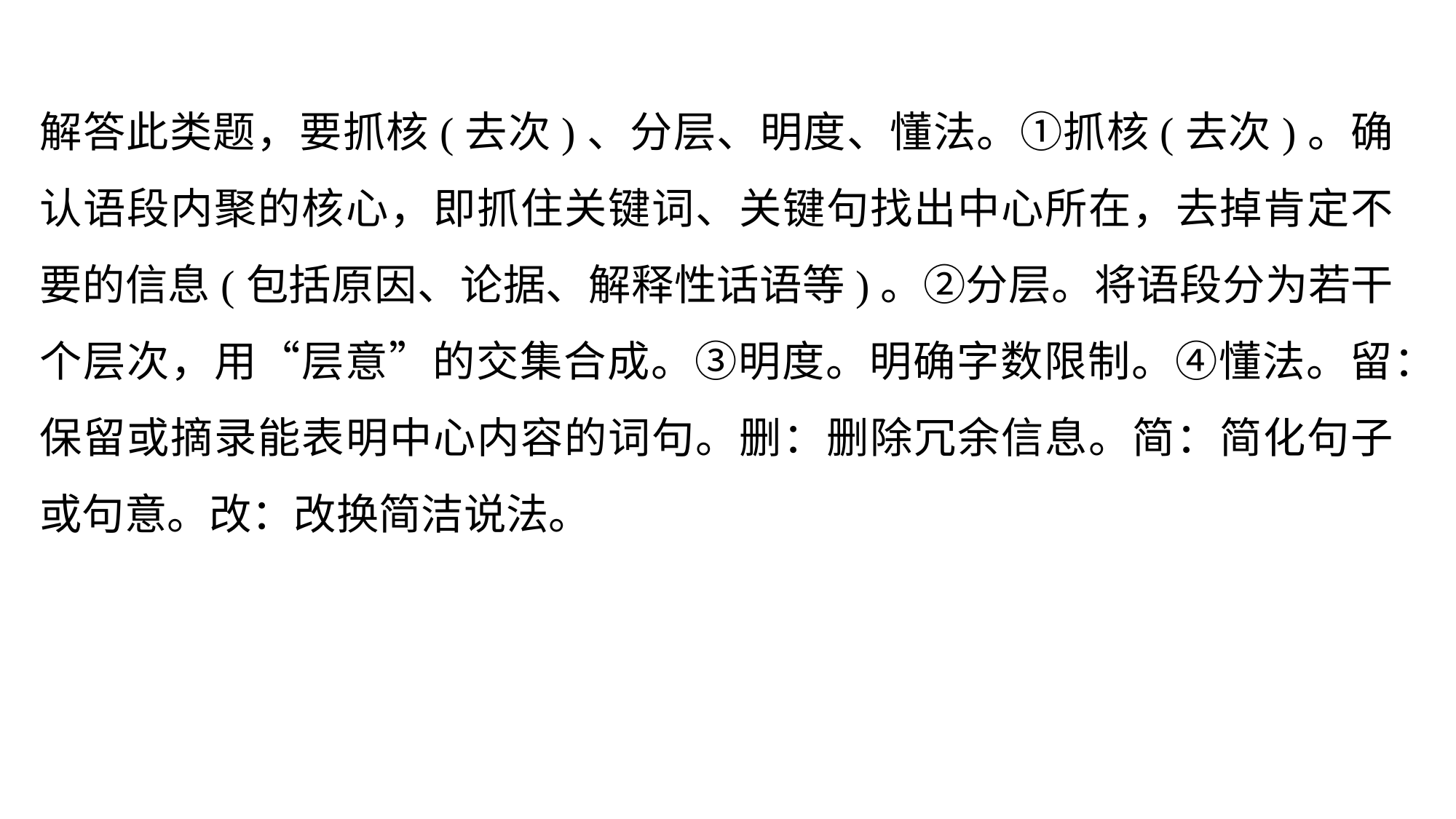

解答此类题，要抓核(去次)、分层、明度、懂法。①抓核(去次)。确认语段内聚的核心，即抓住关键词、关键句找出中心所在，去掉肯定不要的信息(包括原因、论据、解释性话语等)。②分层。将语段分为若干个层次，用“层意”的交集合成。③明度。明确字数限制。④懂法。留：保留或摘录能表明中心内容的词句。删：删除冗余信息。简：简化句子或句意。改：改换简洁说法。